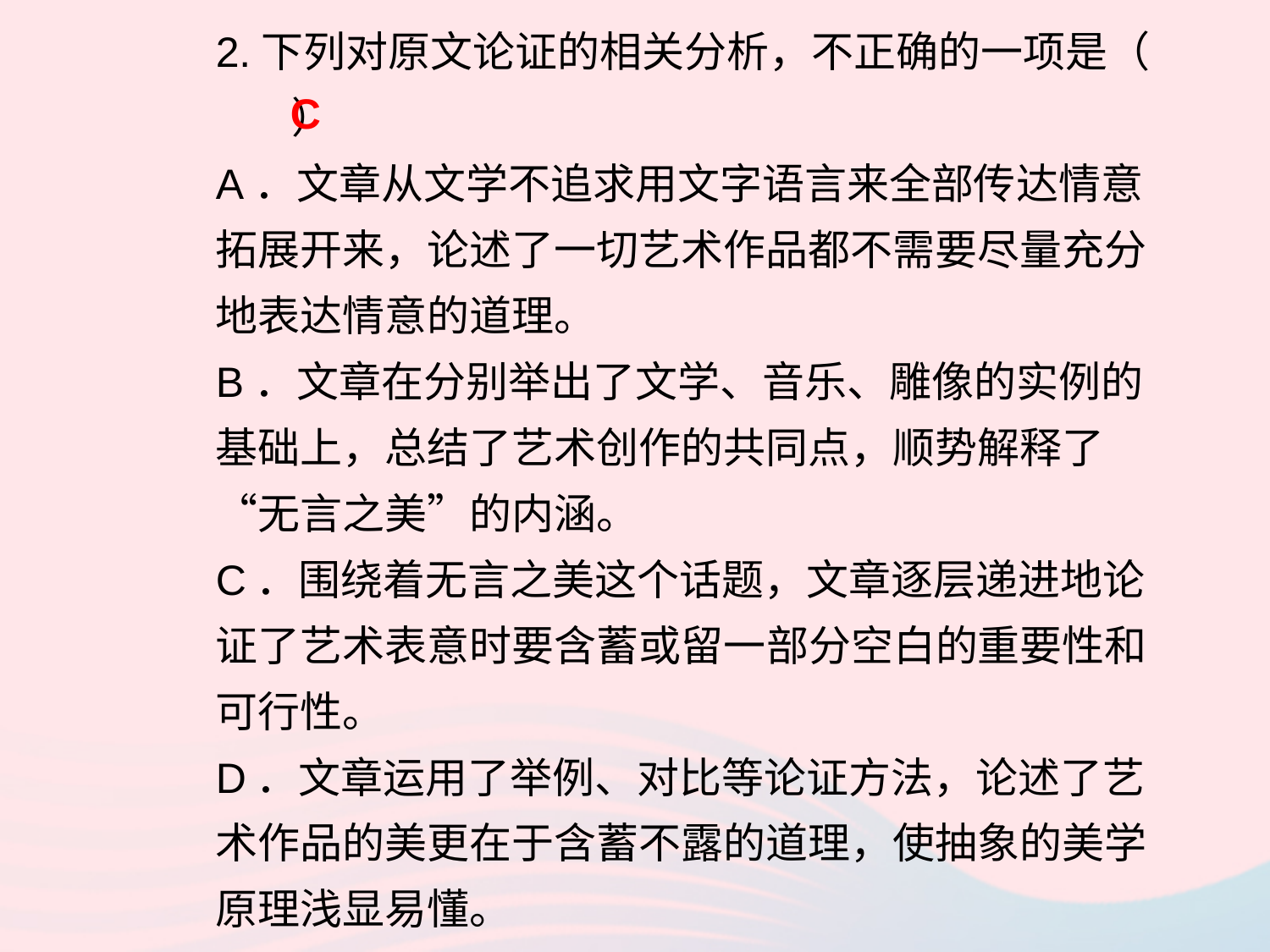

2.下列对原文论证的相关分析，不正确的一项是（         ）
A．文章从文学不追求用文字语言来全部传达情意拓展开来，论述了一切艺术作品都不需要尽量充分地表达情意的道理。
B．文章在分别举出了文学、音乐、雕像的实例的基础上，总结了艺术创作的共同点，顺势解释了“无言之美”的内涵。
C．围绕着无言之美这个话题，文章逐层递进地论证了艺术表意时要含蓄或留一部分空白的重要性和可行性。
D．文章运用了举例、对比等论证方法，论述了艺术作品的美更在于含蓄不露的道理，使抽象的美学原理浅显易懂。
C